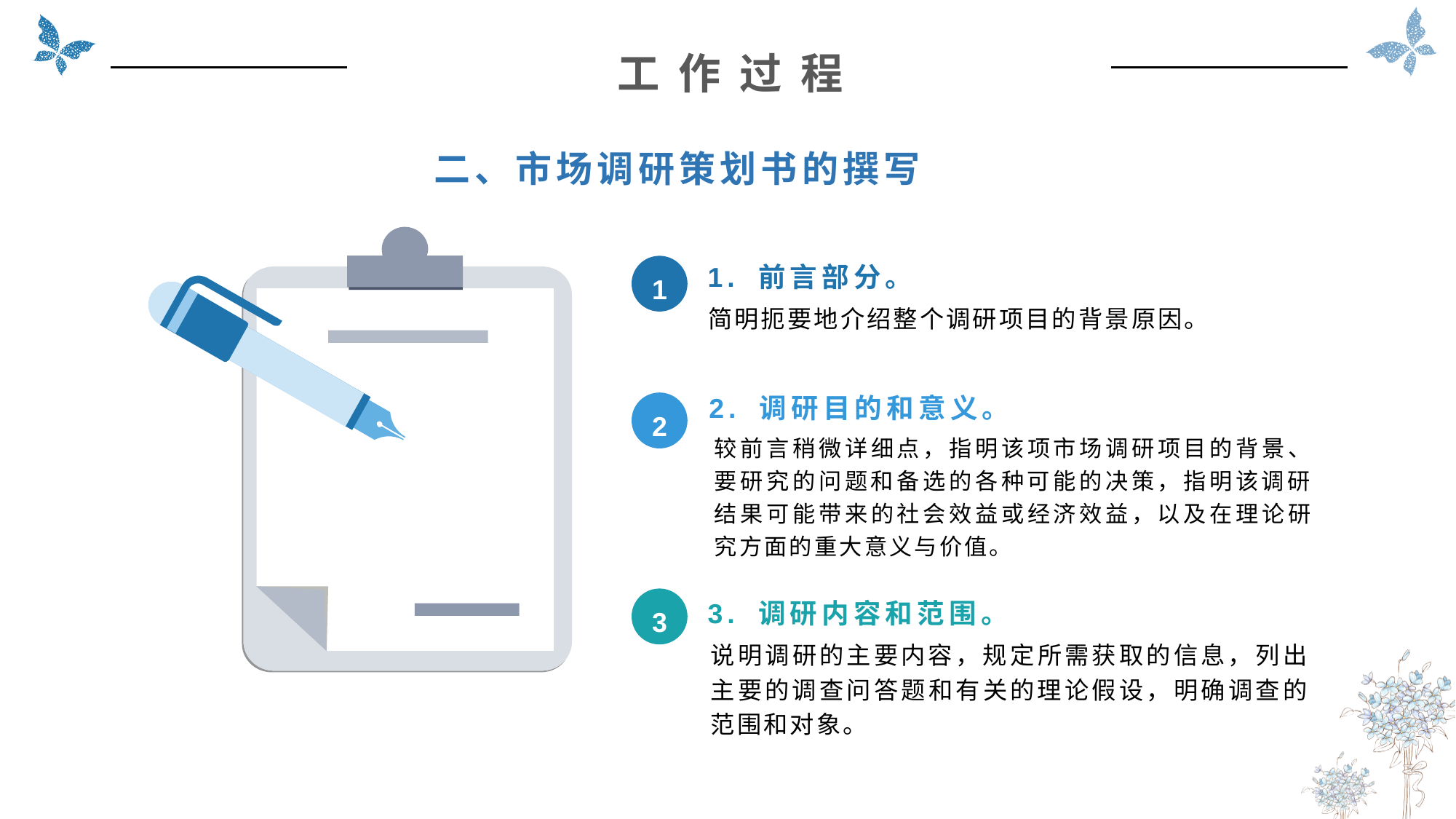

工 作 过 程
二、市场调研策划书的撰写

1. 前言部分。
简明扼要地介绍整个调研项目的背景原因。
1

2. 调研目的和意义。
较前言稍微详细点，指明该项市场调研项目的背景、要研究的问题和备选的各种可能的决策，指明该调研结果可能带来的社会效益或经济效益，以及在理论研究方面的重大意义与价值。
2
3. 调研内容和范围。
说明调研的主要内容，规定所需获取的信息，列出主要的调查问答题和有关的理论假设，明确调查的范围和对象。

3